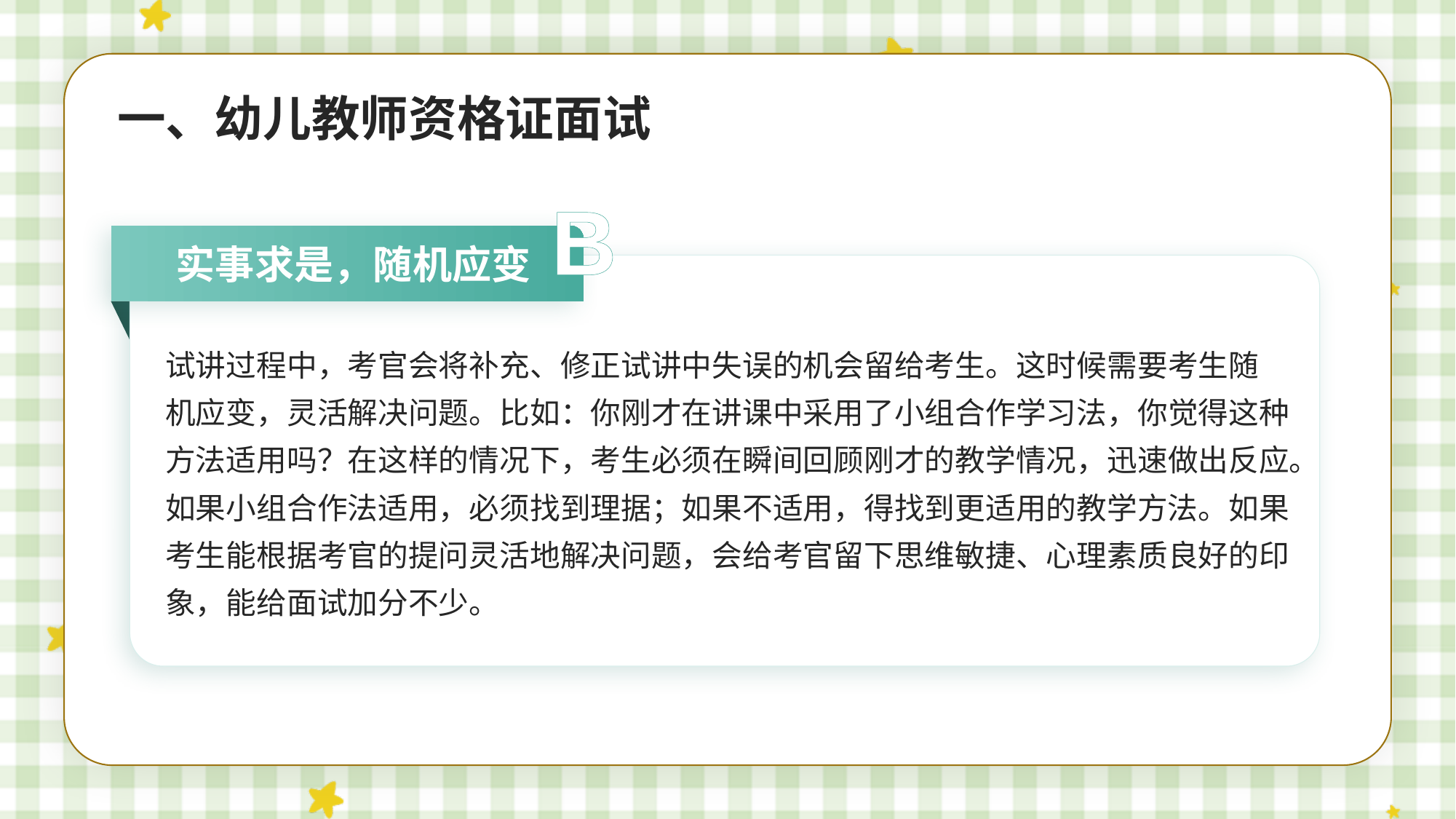

一、幼儿教师资格证面试
B
实事求是，随机应变
试讲过程中，考官会将补充、修正试讲中失误的机会留给考生。这时候需要考生随
机应变，灵活解决问题。比如：你刚才在讲课中采用了小组合作学习法，你觉得这种方法适用吗？在这样的情况下，考生必须在瞬间回顾刚才的教学情况，迅速做出反应。如果小组合作法适用，必须找到理据；如果不适用，得找到更适用的教学方法。如果考生能根据考官的提问灵活地解决问题，会给考官留下思维敏捷、心理素质良好的印象，能给面试加分不少。